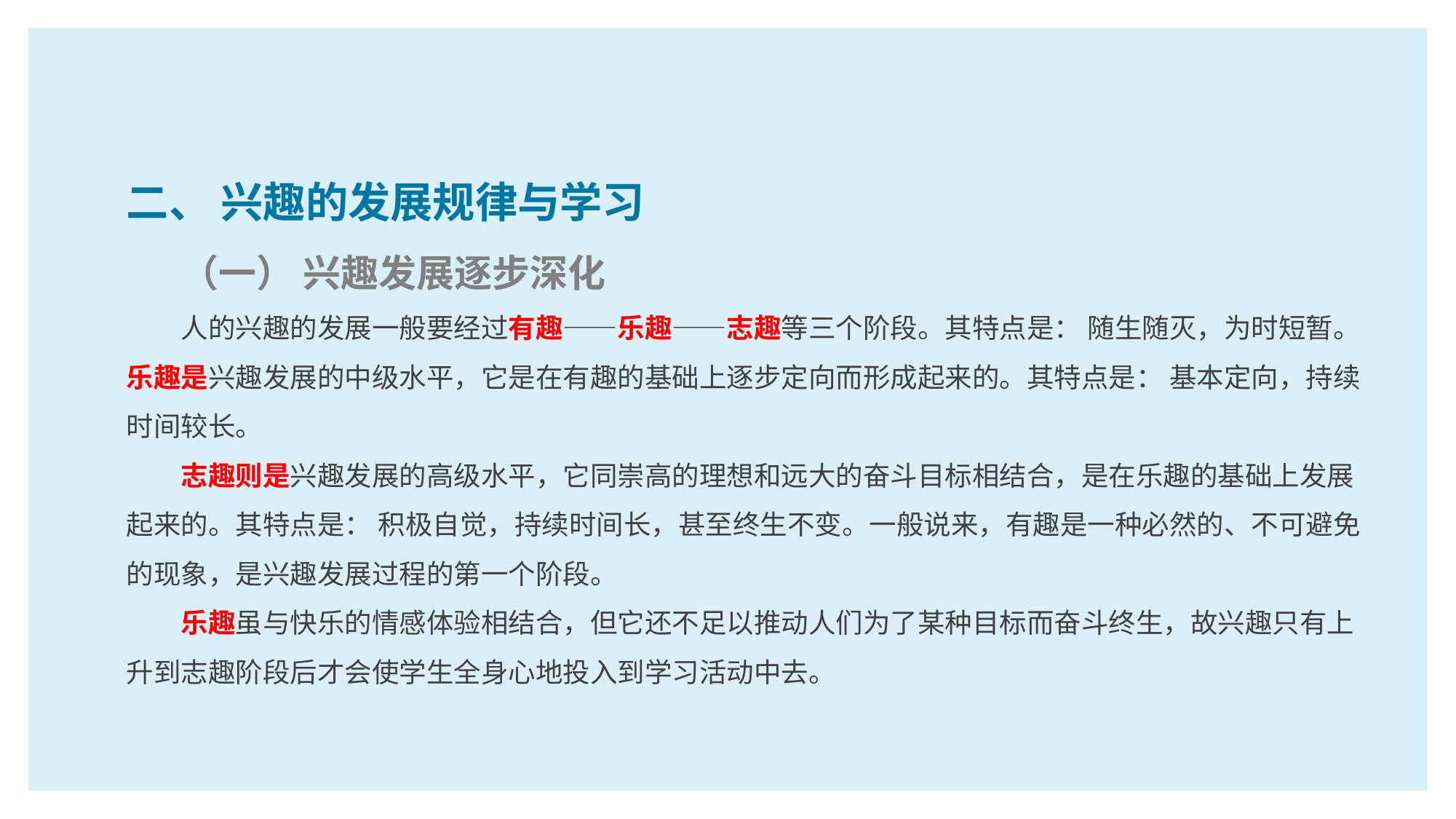

二、 兴趣的发展规律与学习
（一） 兴趣发展逐步深化
人的兴趣的发展一般要经过有趣——乐趣——志趣等三个阶段。其特点是： 随生随灭，为时短暂。乐趣是兴趣发展的中级水平，它是在有趣的基础上逐步定向而形成起来的。其特点是： 基本定向，持续时间较长。
志趣则是兴趣发展的高级水平，它同崇高的理想和远大的奋斗目标相结合，是在乐趣的基础上发展起来的。其特点是： 积极自觉，持续时间长，甚至终生不变。一般说来，有趣是一种必然的、不可避免的现象，是兴趣发展过程的第一个阶段。
乐趣虽与快乐的情感体验相结合，但它还不足以推动人们为了某种目标而奋斗终生，故兴趣只有上升到志趣阶段后才会使学生全身心地投入到学习活动中去。